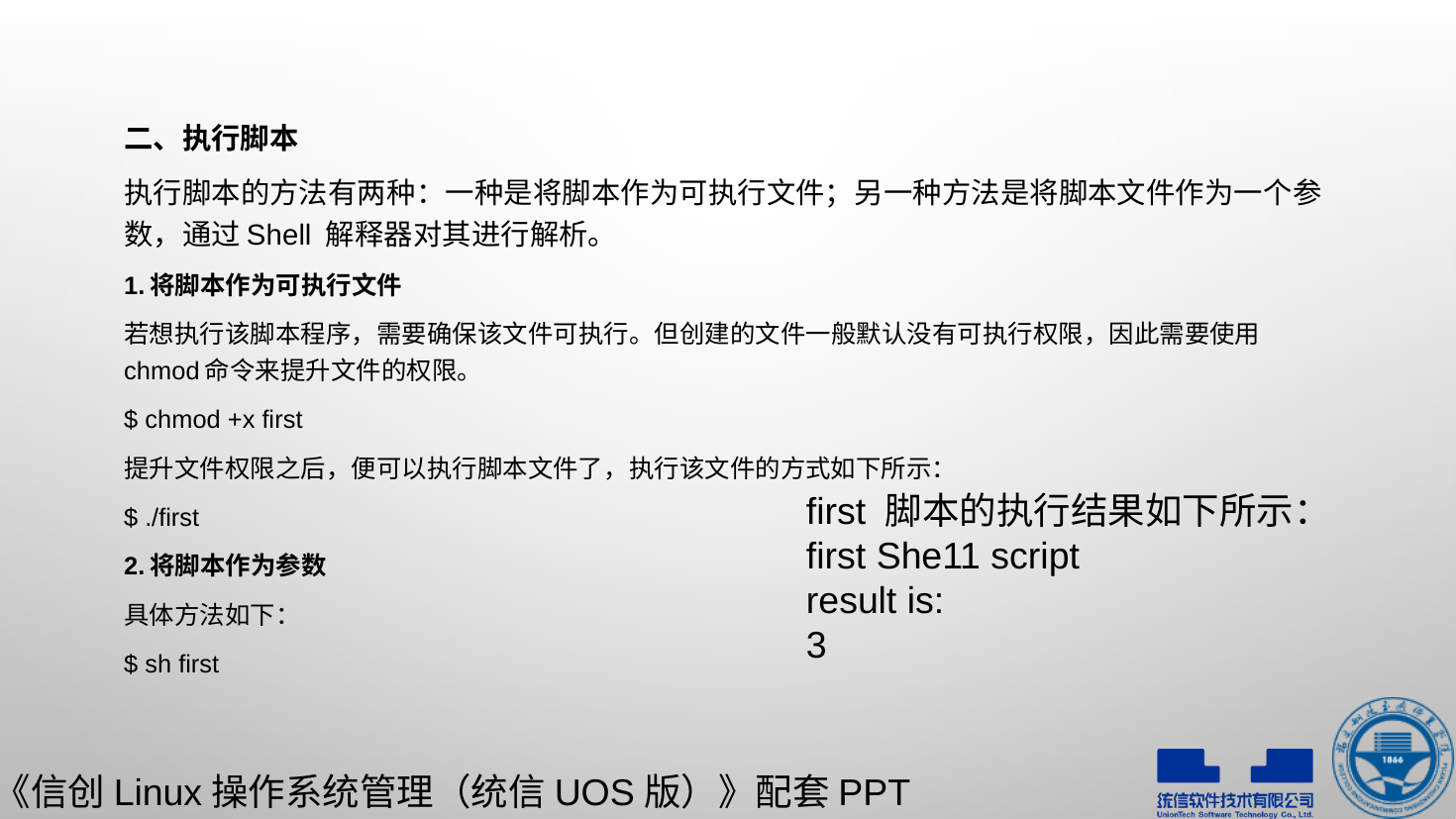

二、执行脚本
执行脚本的方法有两种：一种是将脚本作为可执行文件；另一种方法是将脚本文件作为一个参数，通过Shell 解释器对其进行解析。
1.将脚本作为可执行文件
若想执行该脚本程序，需要确保该文件可执行。但创建的文件一般默认没有可执行权限，因此需要使用chmod命令来提升文件的权限。
$ chmod +x first
提升文件权限之后，便可以执行脚本文件了，执行该文件的方式如下所示：
$ ./first
2.将脚本作为参数
具体方法如下：
$ sh first

first 脚本的执行结果如下所示：
first She11 script
result is:
3